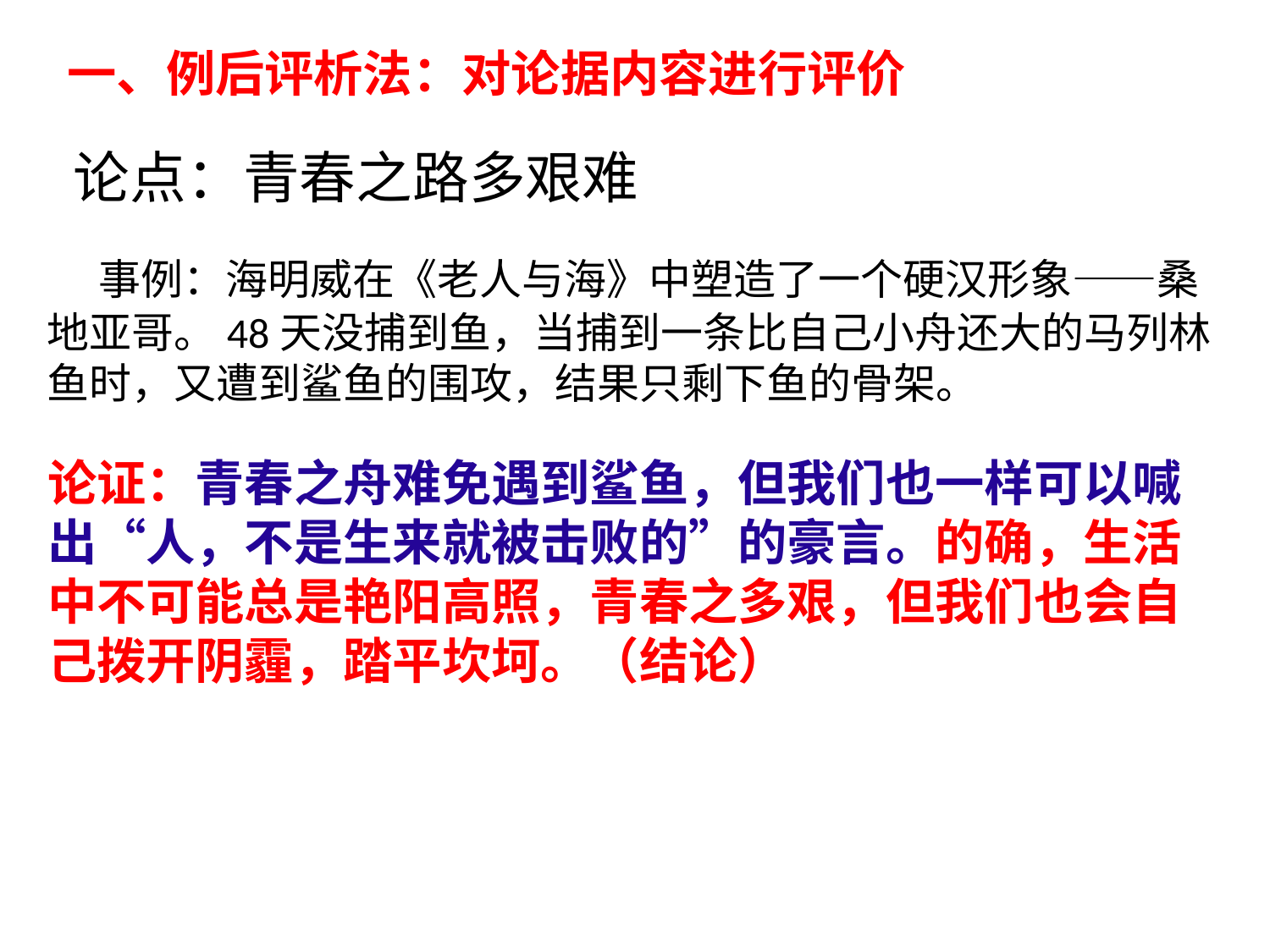

一、例后评析法：对论据内容进行评价
 论点：青春之路多艰难
   事例：海明威在《老人与海》中塑造了一个硬汉形象——桑地亚哥。48天没捕到鱼，当捕到一条比自己小舟还大的马列林鱼时，又遭到鲨鱼的围攻，结果只剩下鱼的骨架。
论证：青春之舟难免遇到鲨鱼，但我们也一样可以喊出“人，不是生来就被击败的”的豪言。的确，生活中不可能总是艳阳高照，青春之多艰，但我们也会自己拨开阴霾，踏平坎坷。（结论）